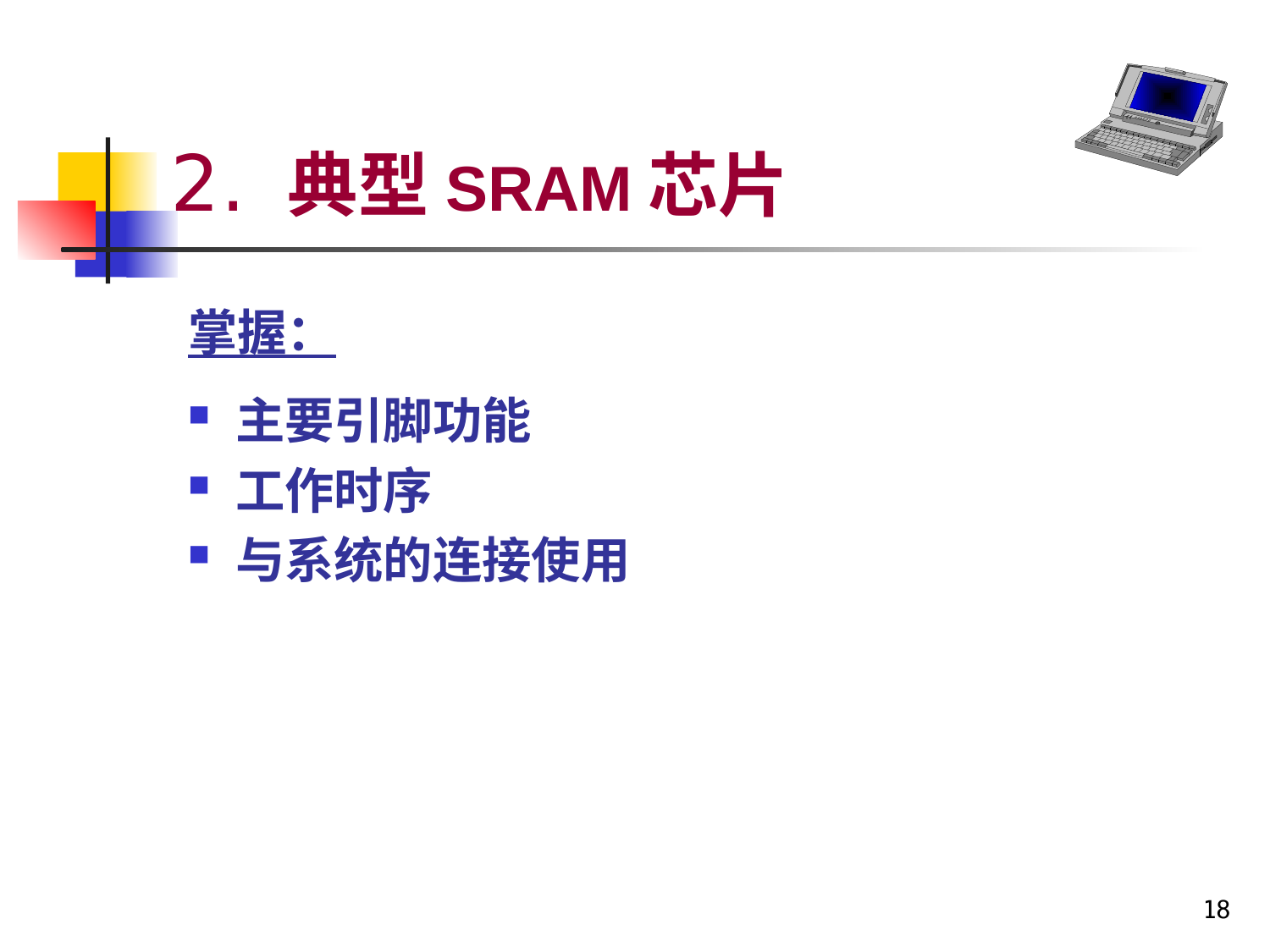

# 2. 典型SRAM芯片
掌握：
主要引脚功能
工作时序
与系统的连接使用

18